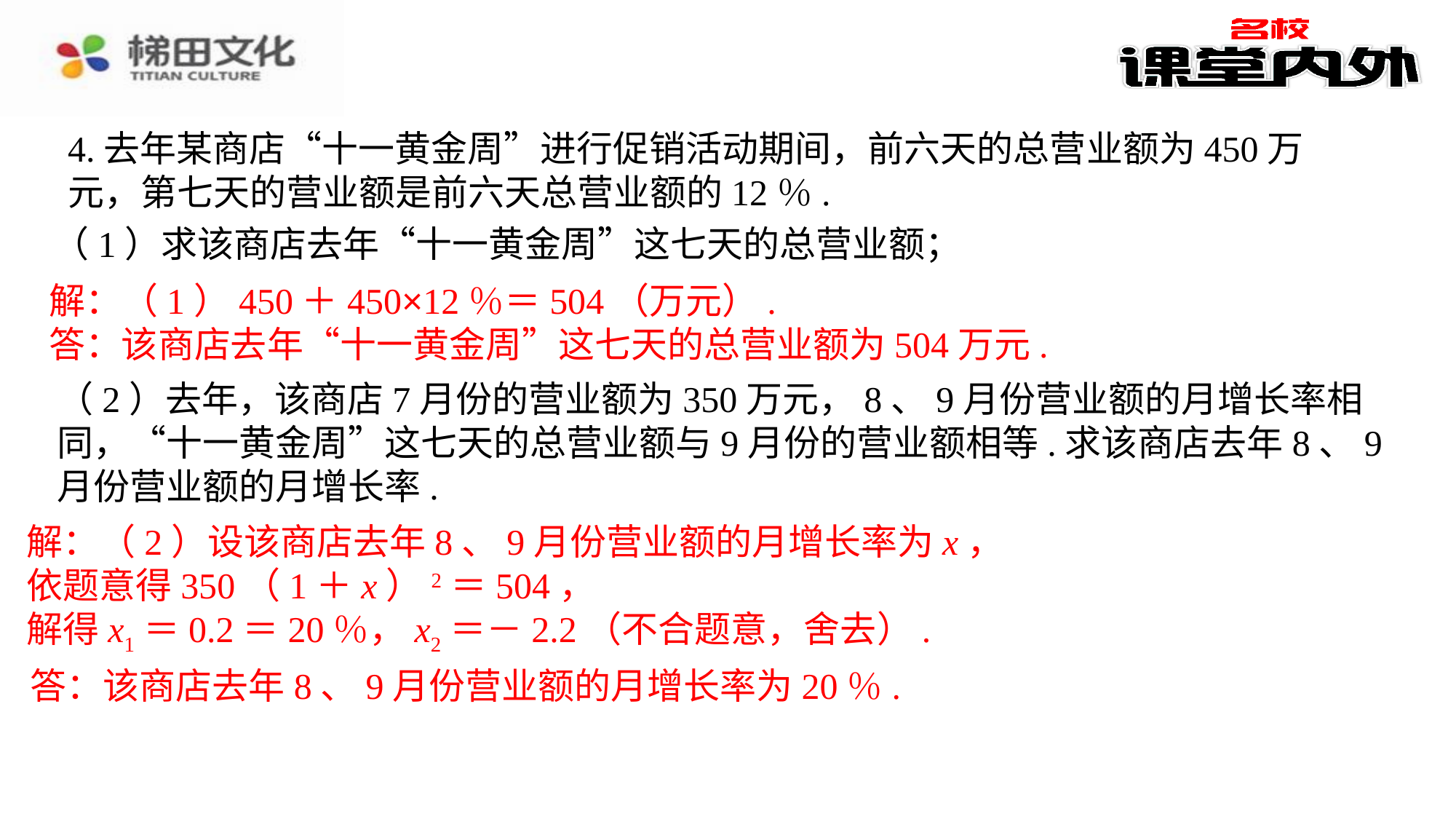

4.去年某商店“十一黄金周”进行促销活动期间，前六天的总营业额为450万元，第七天的营业额是前六天总营业额的12％.
（1）求该商店去年“十一黄金周”这七天的总营业额；
解：（1）450＋450×12％＝504（万元）.
答：该商店去年“十一黄金周”这七天的总营业额为504万元.
（2）去年，该商店7月份的营业额为350万元，8、9月份营业额的月增长率相同，“十一黄金周”这七天的总营业额与9月份的营业额相等.求该商店去年8、9月份营业额的月增长率.
解：（2）设该商店去年8、9月份营业额的月增长率为x，
依题意得350（1＋x）2＝504，
解得x1＝0.2＝20％，x2＝－2.2（不合题意，舍去）.
答：该商店去年8、9月份营业额的月增长率为20％.